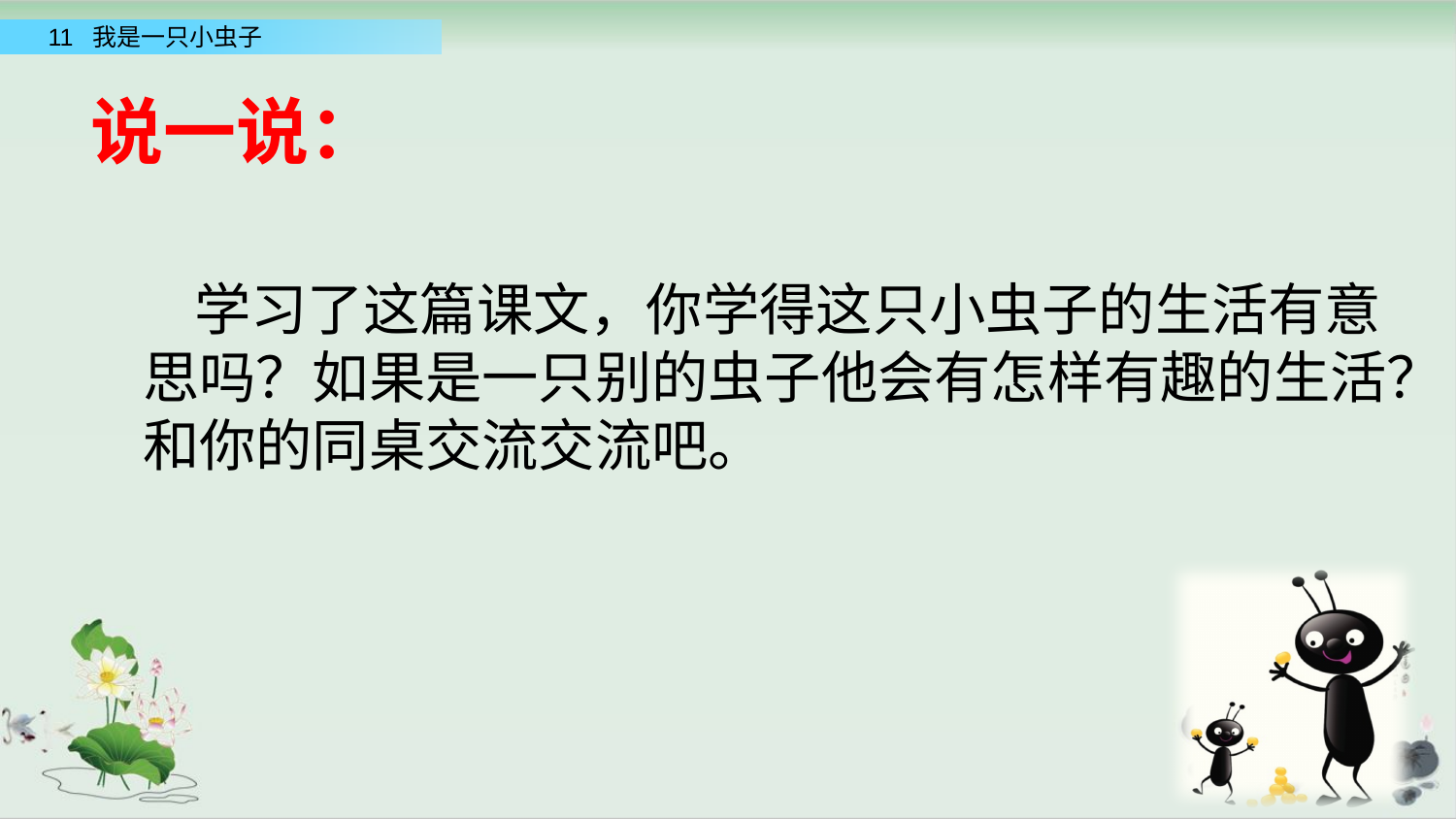

说一说：
   学习了这篇课文，你学得这只小虫子的生活有意思吗？如果是一只别的虫子他会有怎样有趣的生活？和你的同桌交流交流吧。